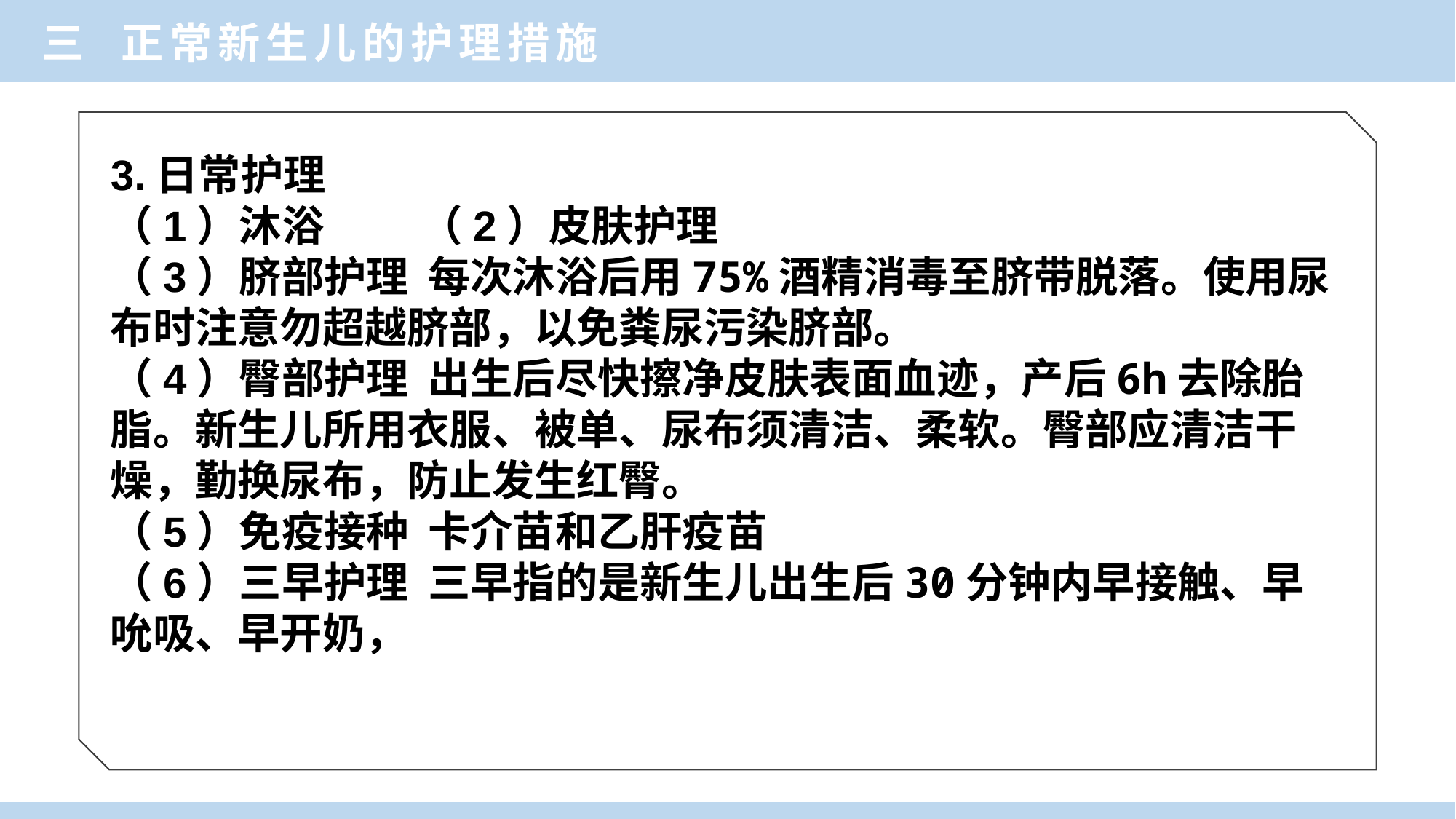

三  正常新生儿的护理措施

3.日常护理
（1）沐浴          （2）皮肤护理
（3）脐部护理  每次沐浴后用75%酒精消毒至脐带脱落。使用尿布时注意勿超越脐部，以免粪尿污染脐部。
（4）臀部护理  出生后尽快擦净皮肤表面血迹，产后6h去除胎脂。新生儿所用衣服、被单、尿布须清洁、柔软。臀部应清洁干燥，勤换尿布，防止发生红臀。
（5）免疫接种  卡介苗和乙肝疫苗
（6）三早护理  三早指的是新生儿出生后30分钟内早接触、早吮吸、早开奶，